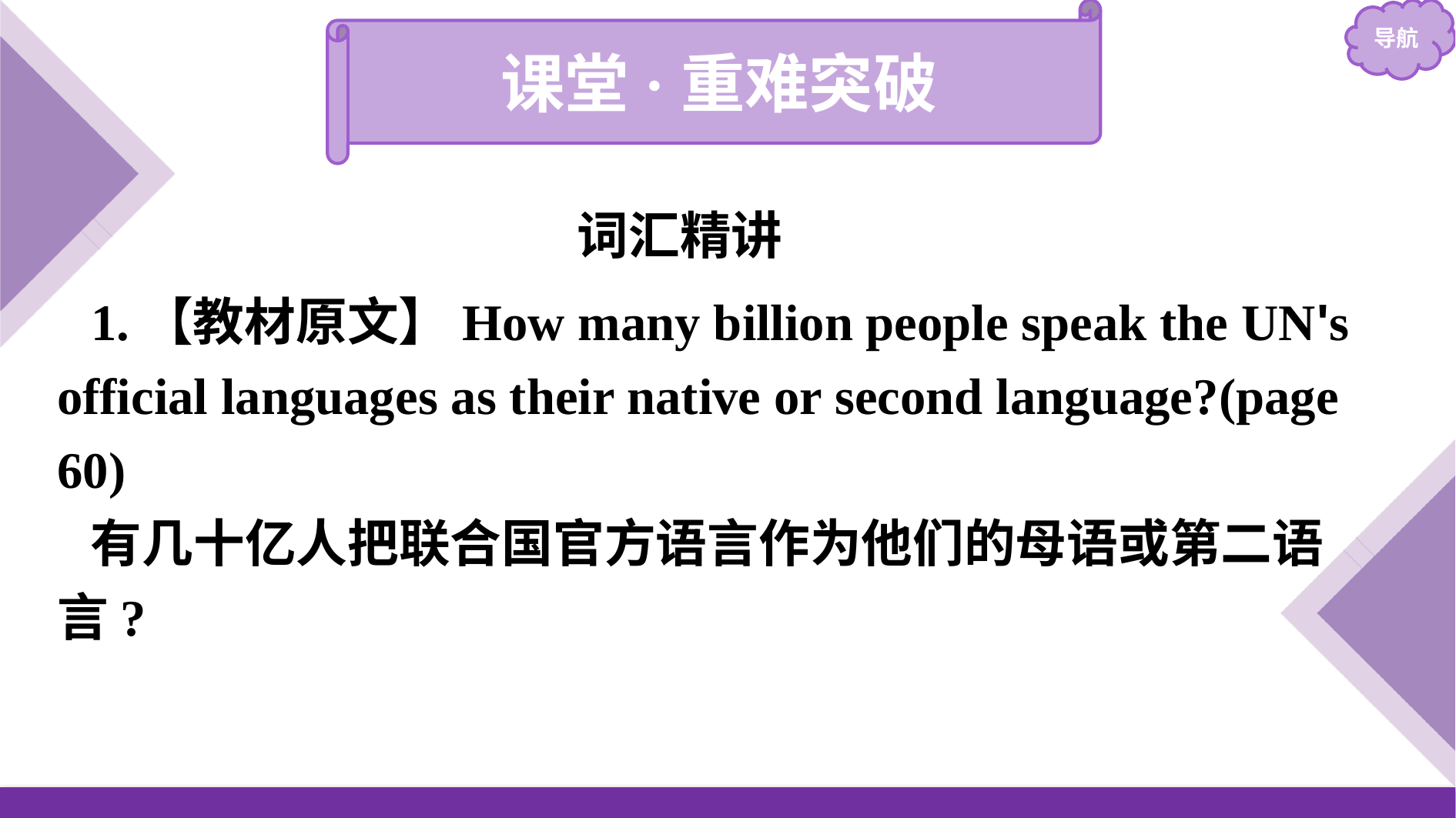

课堂·重难突破
词汇精讲
1.【教材原文】How many billion people speak the UN's official languages as their native or second language?(page 60)
有几十亿人把联合国官方语言作为他们的母语或第二语言?